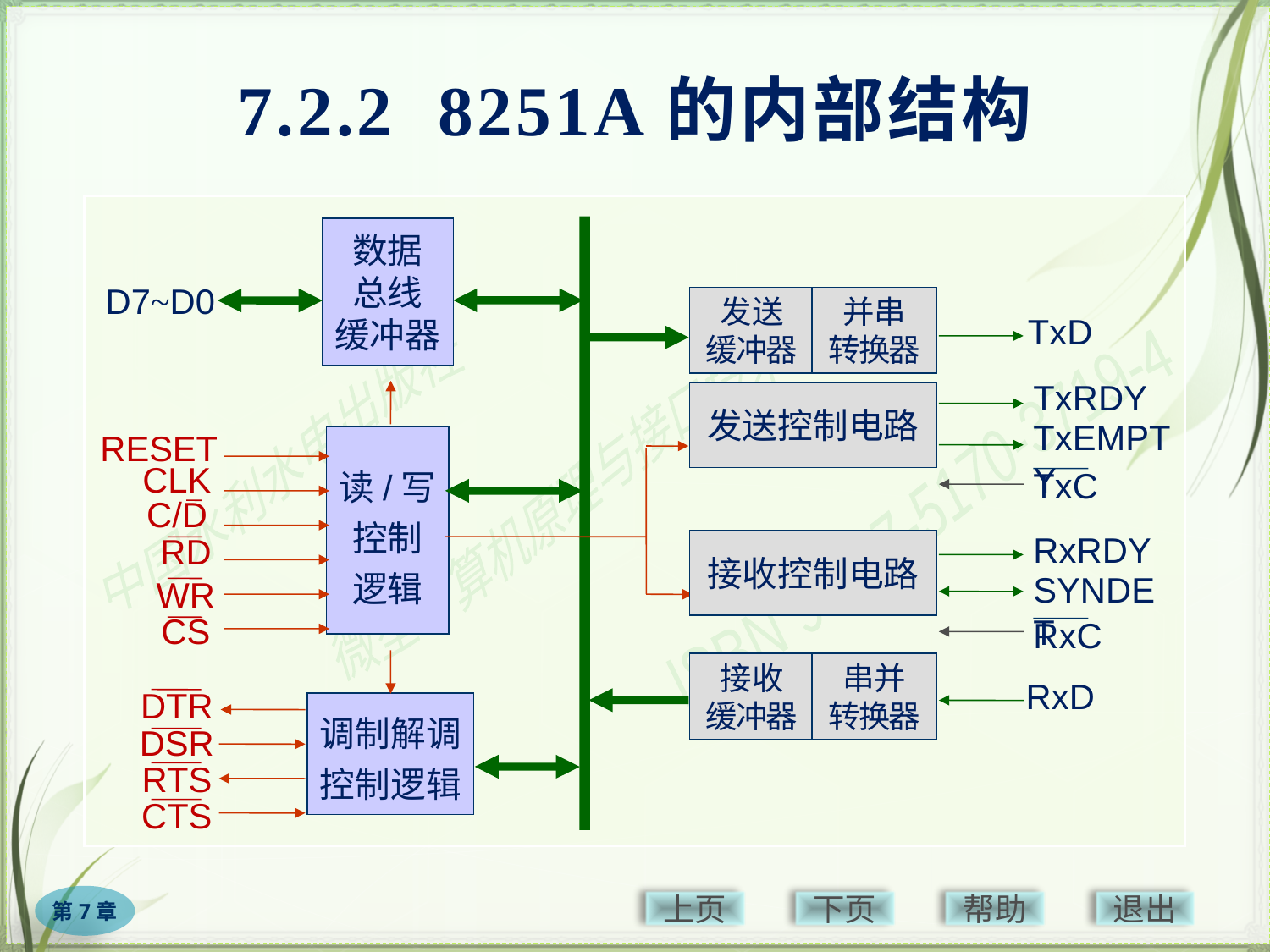

# 7.2.2  8251A的内部结构

数据
总线
缓冲器
D7~D0

发送
缓冲器
并串
转换器
发送控制电路
接收控制电路
接收
缓冲器
串并
转换器

TxD

TxRDY

TxEMPTY
RESET
读/写
控制
逻辑

CLK

TxC

C/D

RxRDY
RD

SYNDET
WR

CS
RxC

RxD

DTR

调制解调
控制逻辑

DSR

RTS

CTS